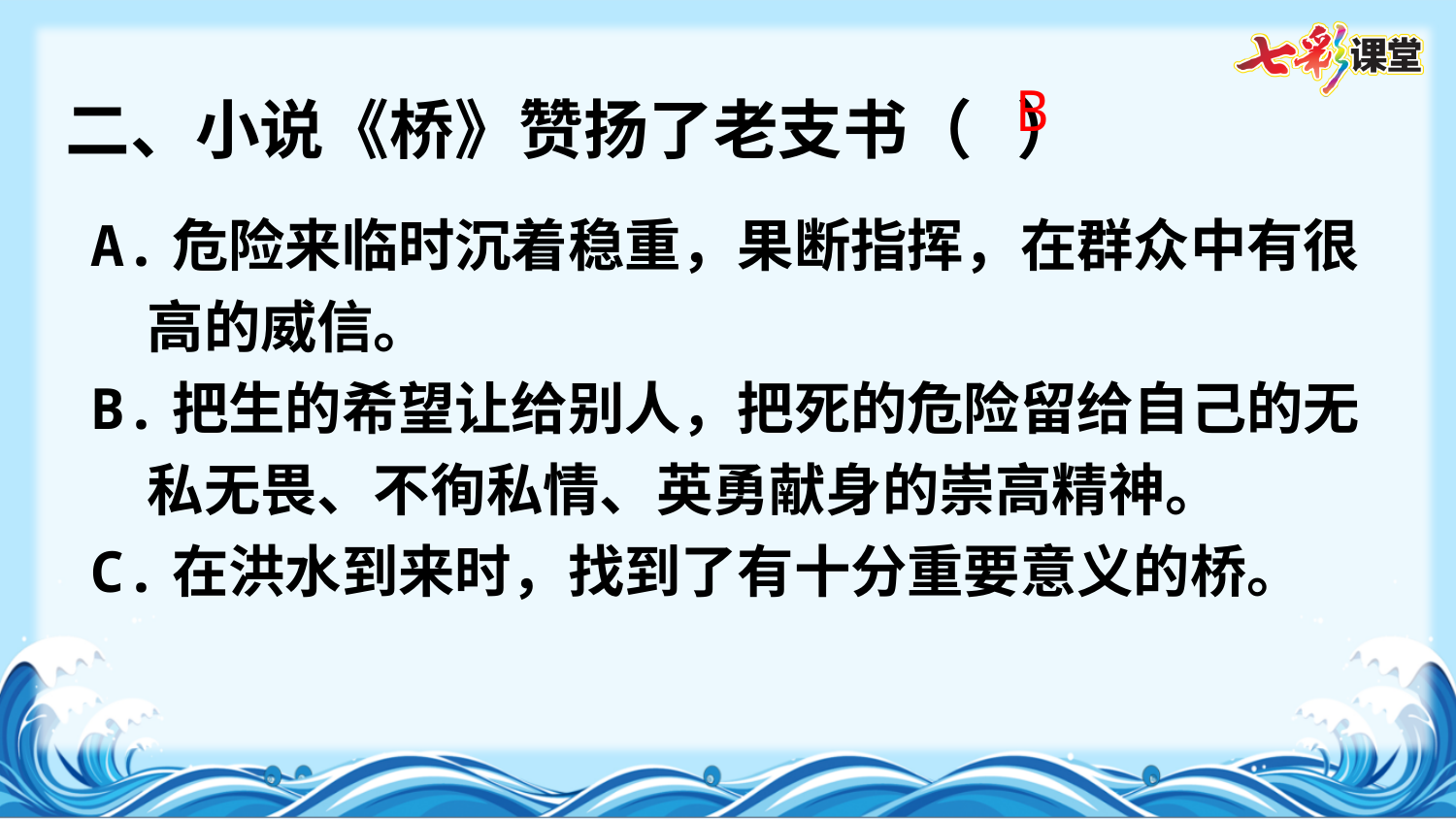

二、小说《桥》赞扬了老支书（   ）
B
A.危险来临时沉着稳重，果断指挥，在群众中有很高的威信。
B.把生的希望让给别人，把死的危险留给自己的无私无畏、不徇私情、英勇献身的崇高精神。
C.在洪水到来时，找到了有十分重要意义的桥。